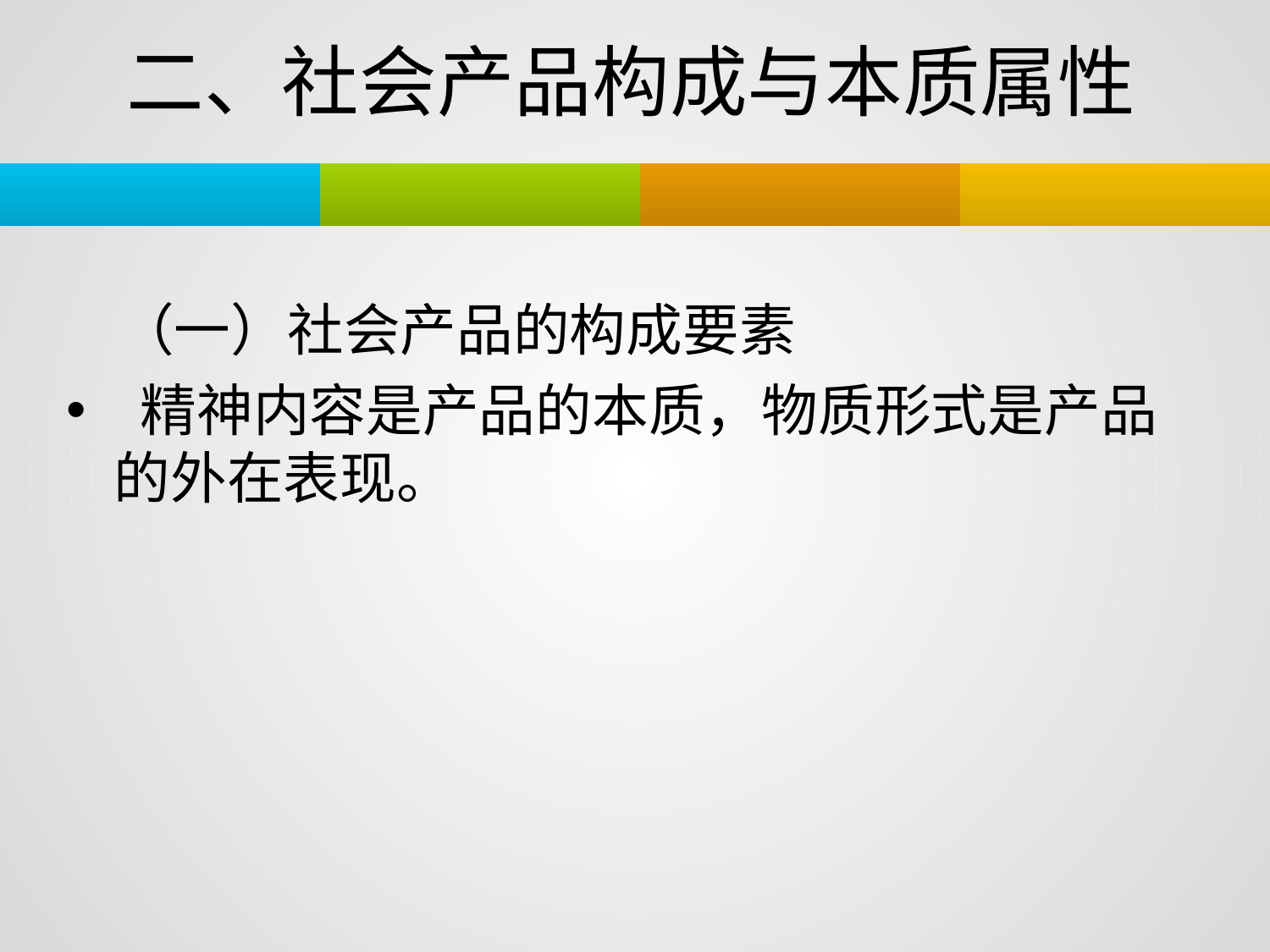

# 二、社会产品构成与本质属性

   （一）社会产品的构成要素
 精神内容是产品的本质，物质形式是产品的外在表现。